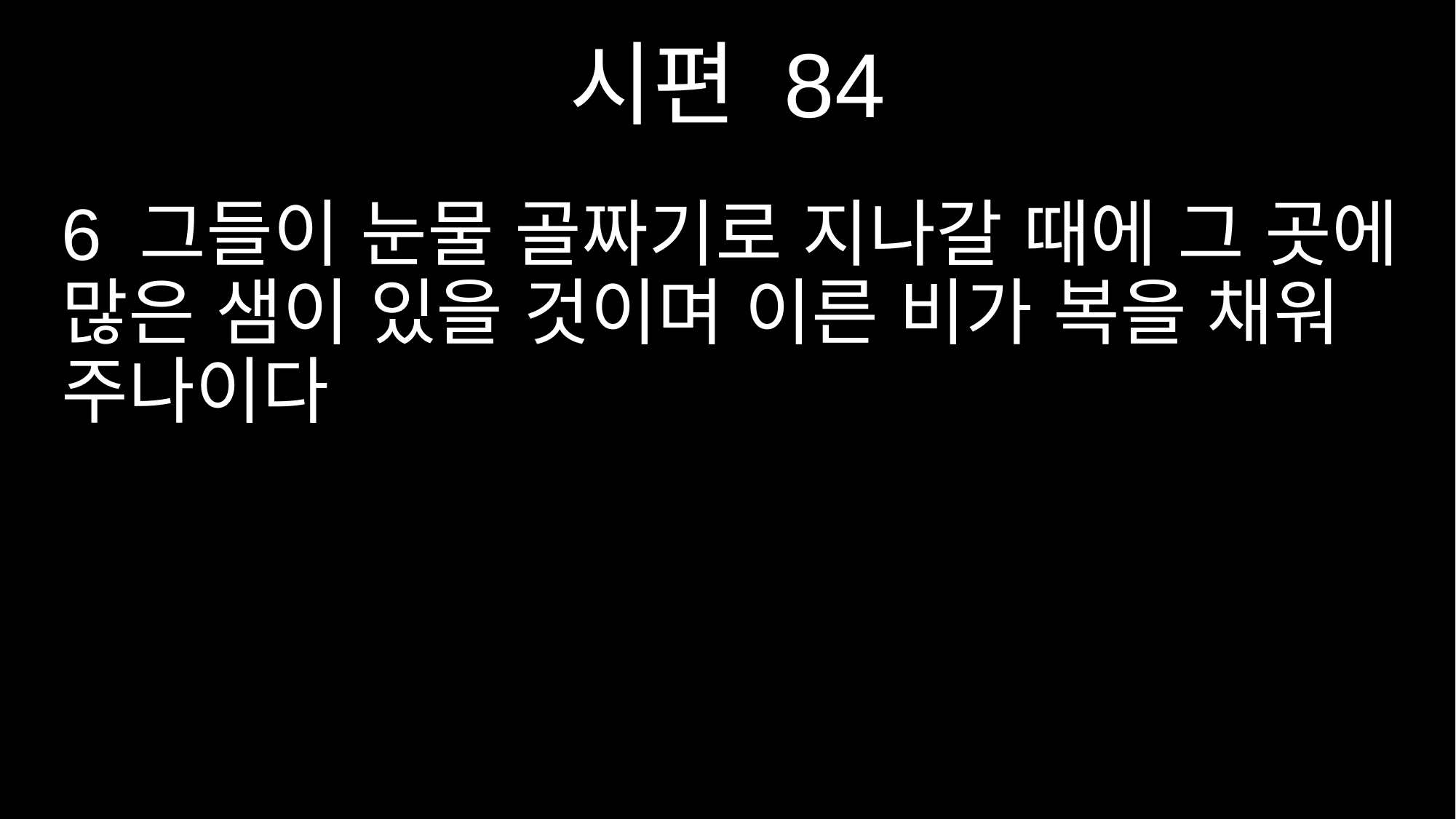

시편 84
6 그들이 눈물 골짜기로 지나갈 때에 그 곳에 많은 샘이 있을 것이며 이른 비가 복을 채워 주나이다